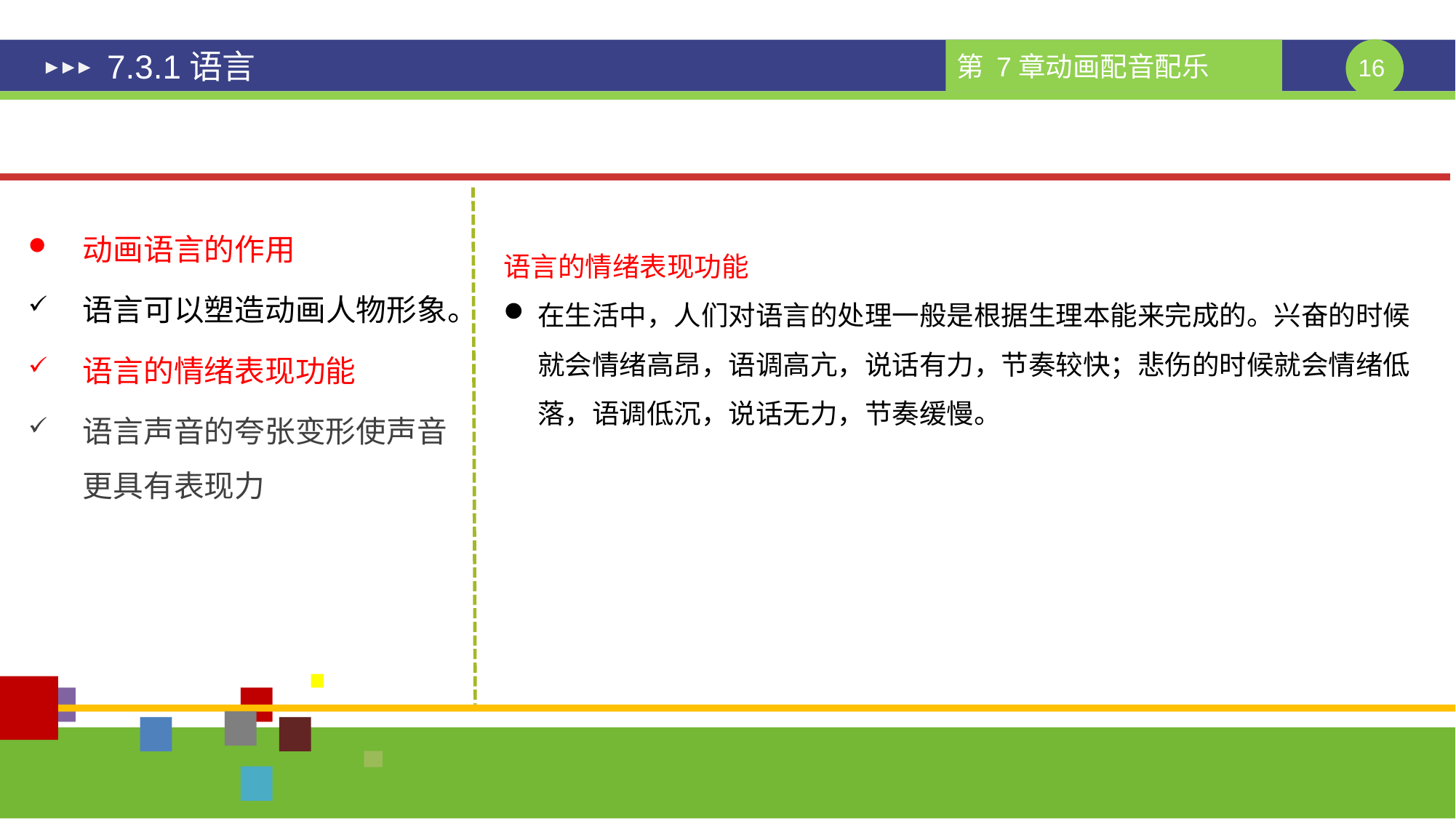

# 7.3.1语言

动画语言的作用
语言可以塑造动画人物形象。
语言的情绪表现功能
语言声音的夸张变形使声音更具有表现力
语言的情绪表现功能
在生活中，人们对语言的处理一般是根据生理本能来完成的。兴奋的时候就会情绪高昂，语调高亢，说话有力，节奏较快；悲伤的时候就会情绪低落，语调低沉，说话无力，节奏缓慢。